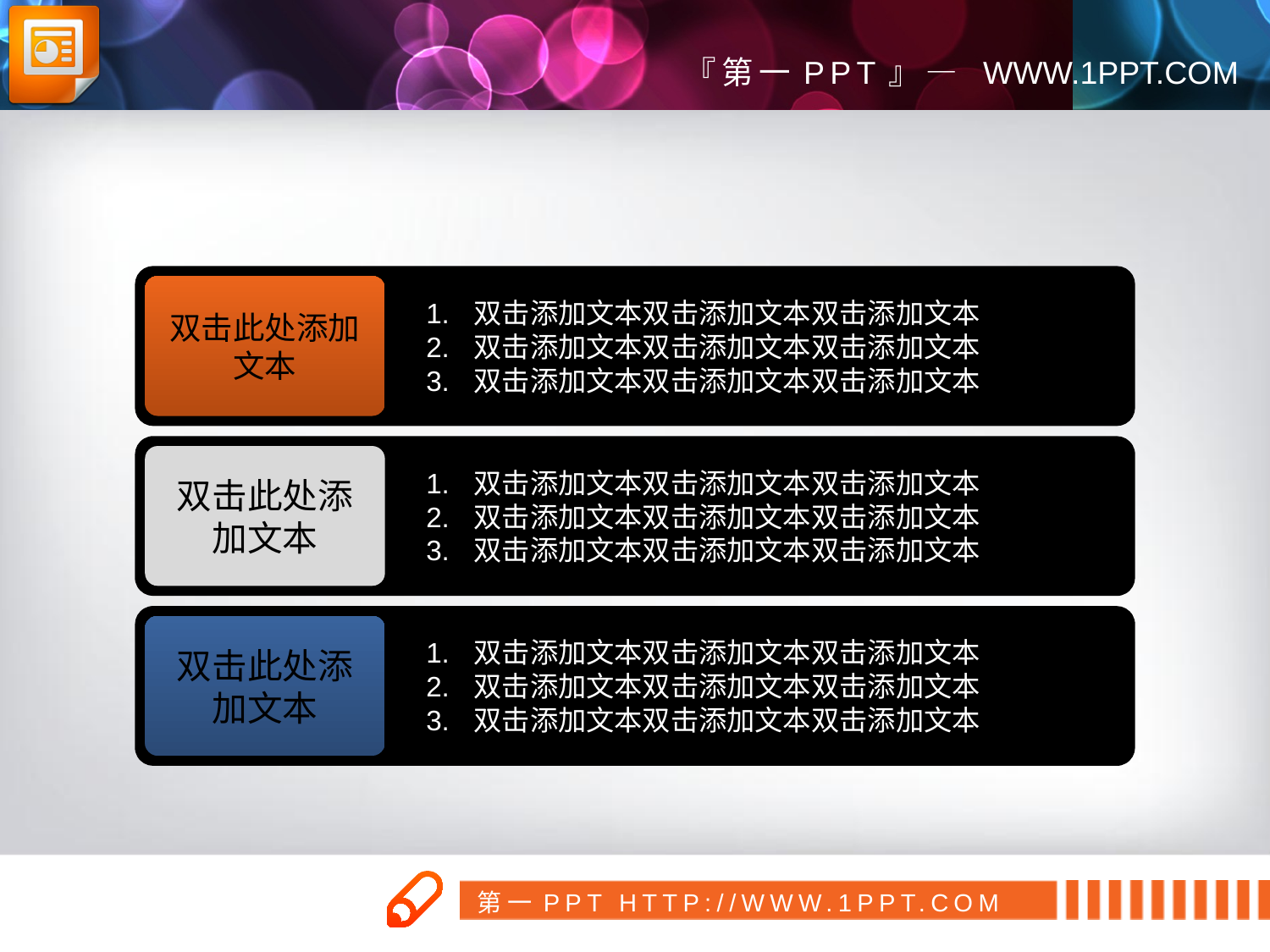

双击添加文本双击添加文本双击添加文本
双击添加文本双击添加文本双击添加文本
双击添加文本双击添加文本双击添加文本
双击此处添加文本
双击添加文本双击添加文本双击添加文本
双击添加文本双击添加文本双击添加文本
双击添加文本双击添加文本双击添加文本
双击此处添加文本
双击添加文本双击添加文本双击添加文本
双击添加文本双击添加文本双击添加文本
双击添加文本双击添加文本双击添加文本
双击此处添加文本